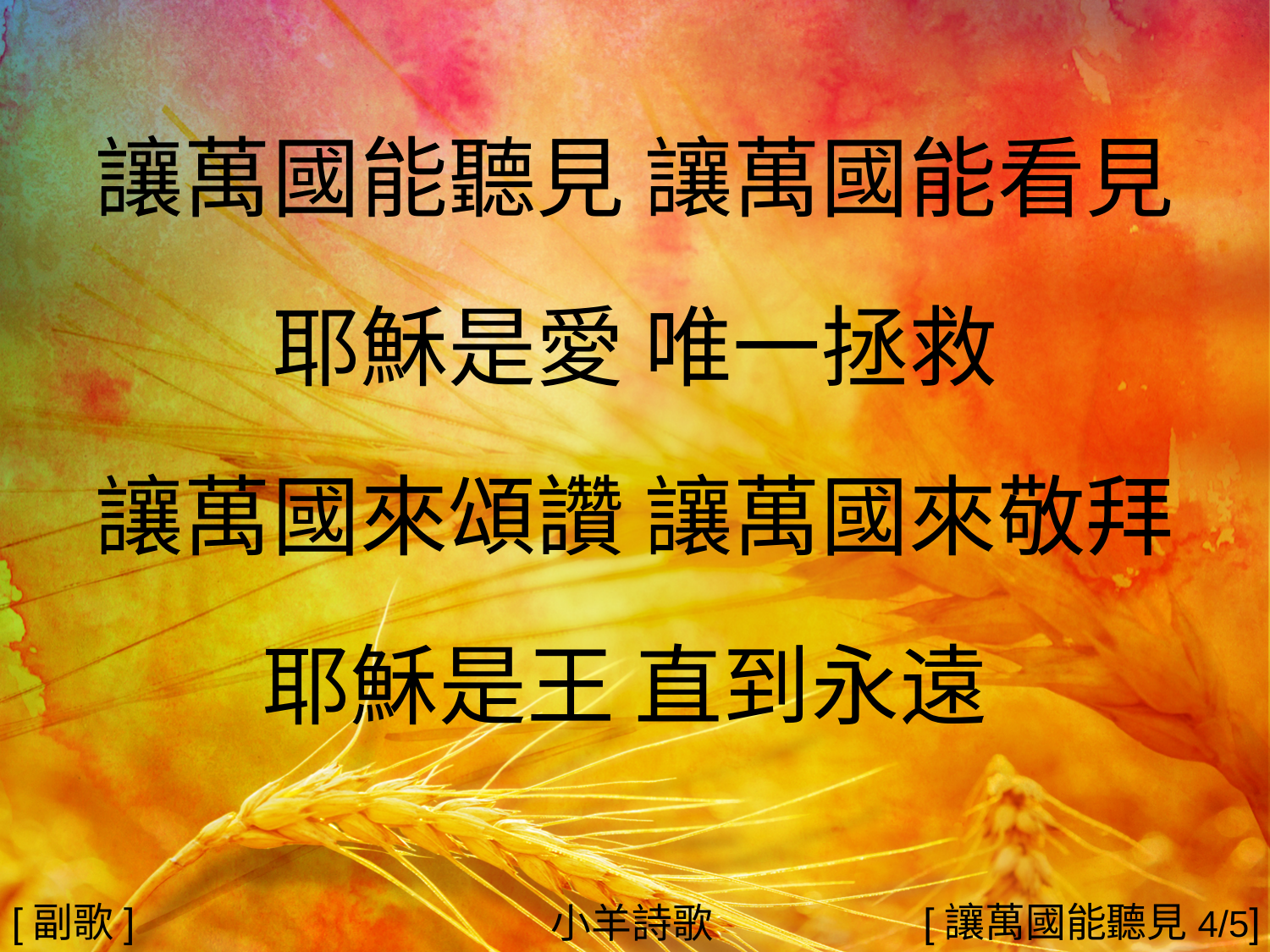

讓萬國能聽見 讓萬國能看見

耶穌是愛 唯一拯救

讓萬國來頌讚 讓萬國來敬拜

耶穌是王 直到永遠

#

[副歌]
[讓萬國能聽見4/5]
小羊詩歌